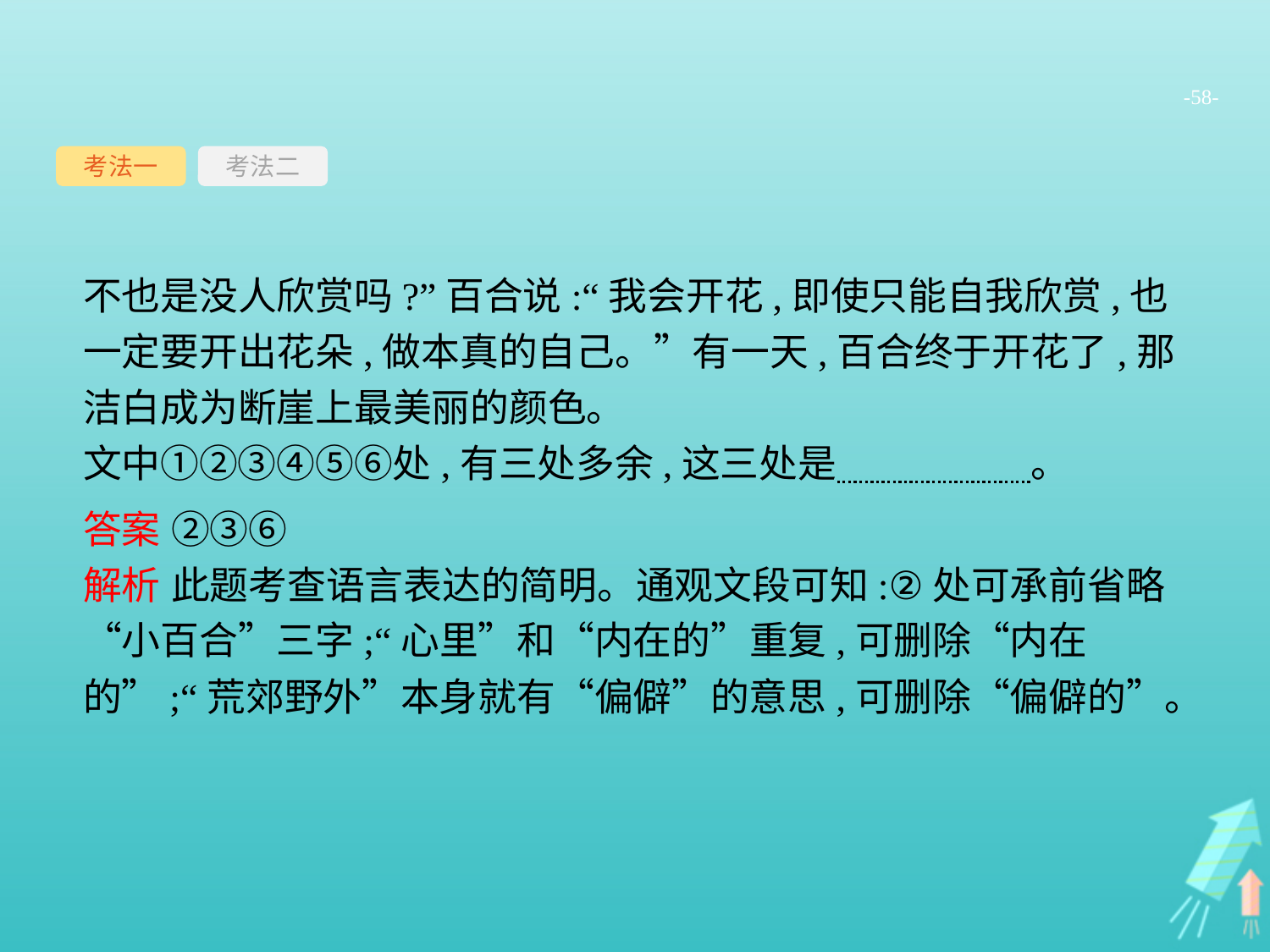

-58-
考法一
考法二
不也是没人欣赏吗?”百合说:“我会开花,即使只能自我欣赏,也一定要开出花朵,做本真的自己。”有一天,百合终于开花了,那洁白成为断崖上最美丽的颜色。
文中①②③④⑤⑥处,有三处多余,这三处是　　　　　。
答案 ②③⑥
解析 此题考查语言表达的简明。通观文段可知:②处可承前省略“小百合”三字;“心里”和“内在的”重复,可删除“内在的”;“荒郊野外”本身就有“偏僻”的意思,可删除“偏僻的”。